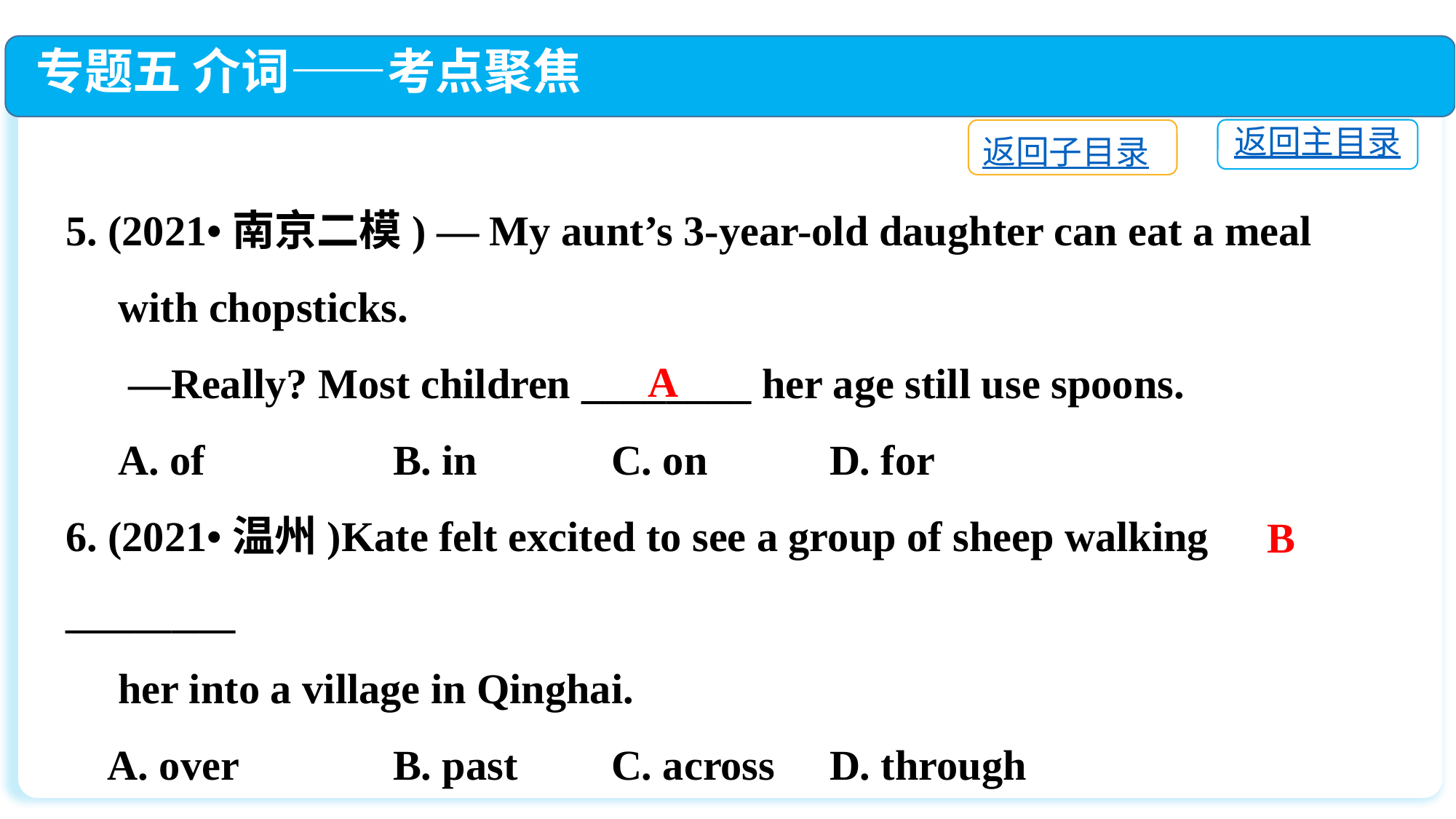

专题五 介词——考点聚焦

返回主目录

返回子目录
5. (2021•南京二模) — My aunt’s 3-year-old daughter can eat a meal
     with chopsticks.
      —Really? Most children ________ her age still use spoons.
     A. of		B. in		C. on		D. for
6. (2021•温州)Kate felt excited to see a group of sheep walking ________
     her into a village in Qinghai.
    A. over		B. past	C. across	D. through
A
B